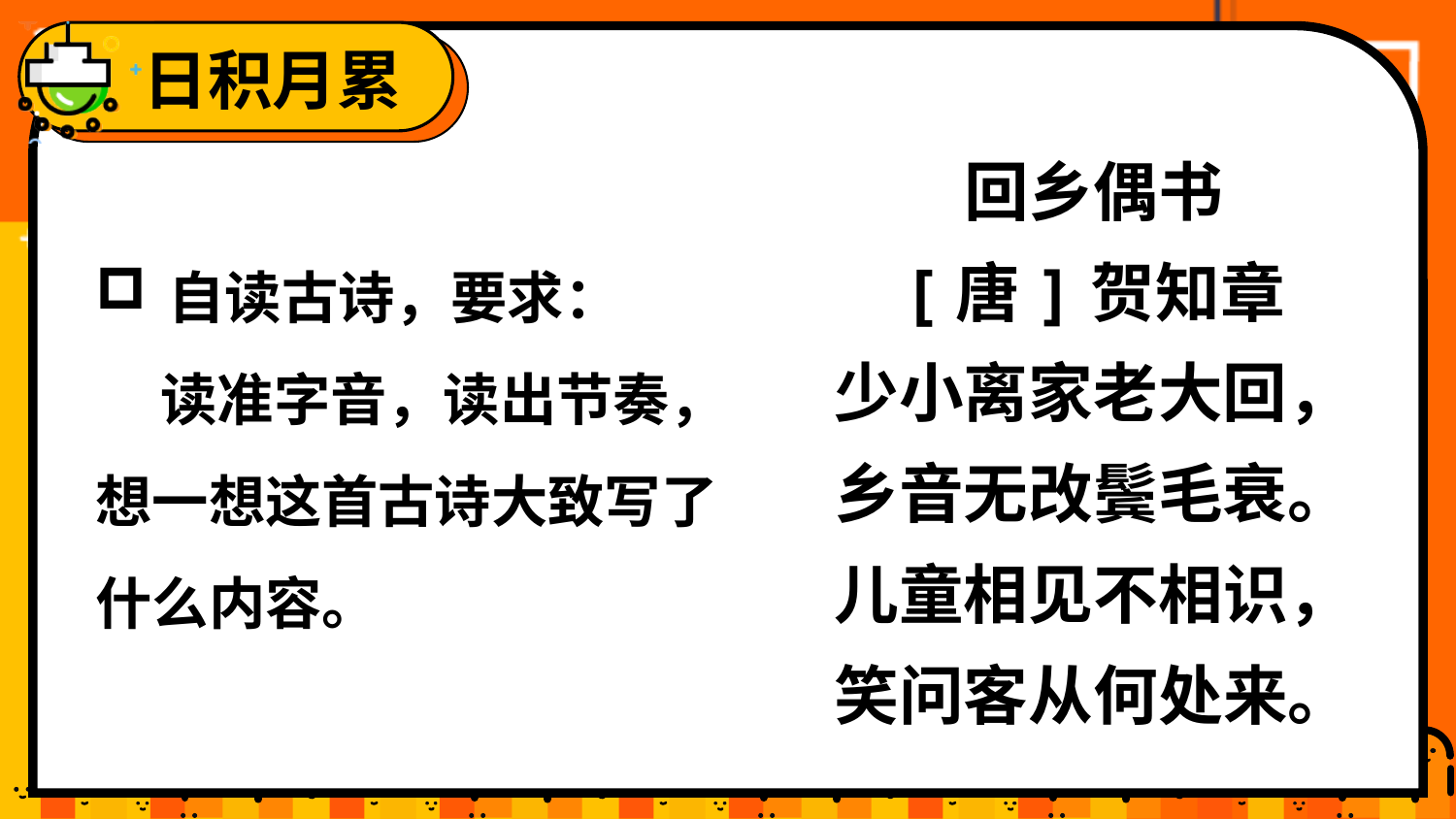

日积月累
回乡偶书
[唐]贺知章
少小离家老大回，
乡音无改鬓毛衰。
儿童相见不相识，
笑问客从何处来。
自读古诗，要求：
    读准字音，读出节奏，想一想这首古诗大致写了什么内容。